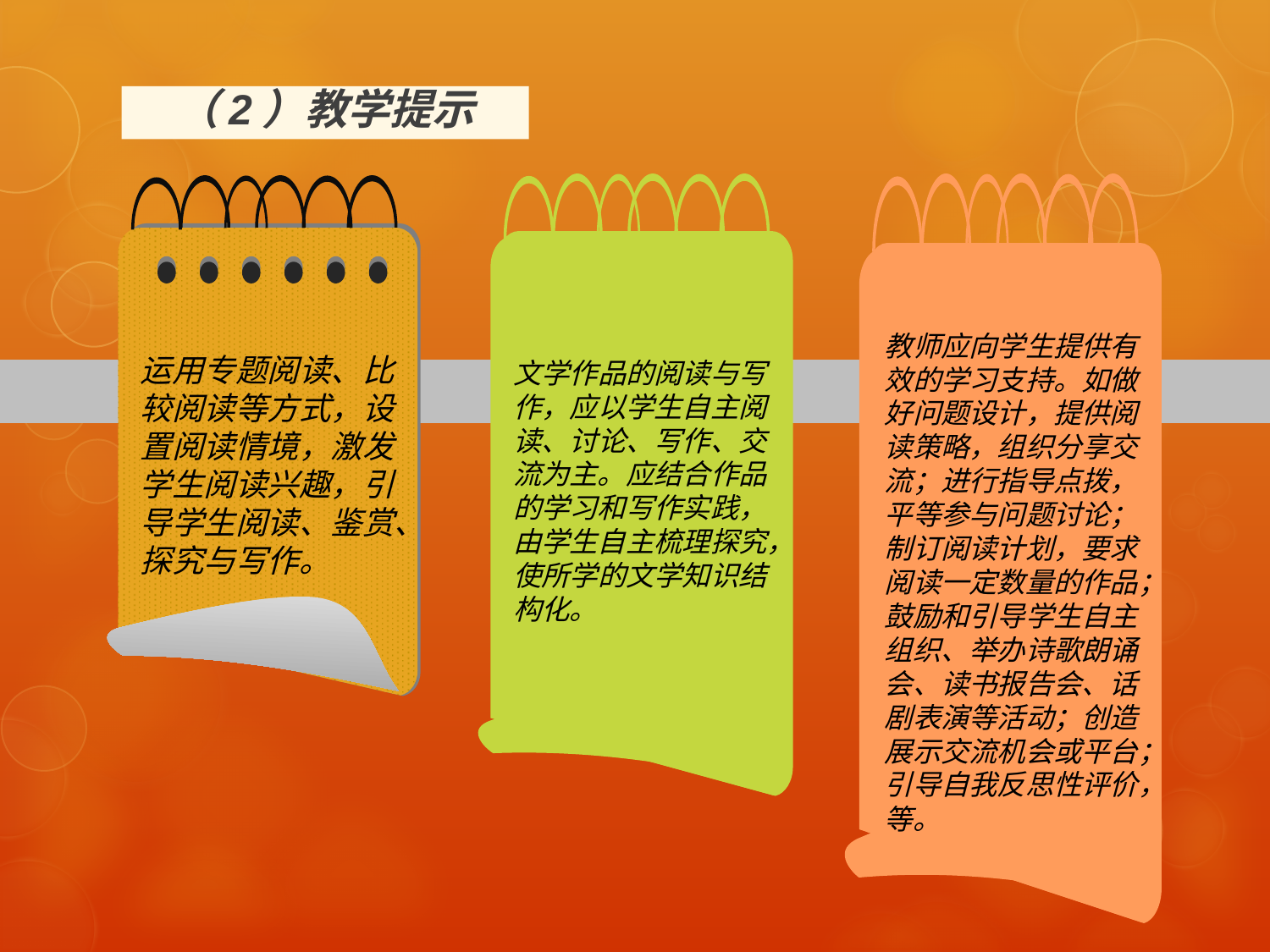

（2）教学提示

教师应向学生提供有效的学习支持。如做好问题设计，提供阅读策略，组织分享交流；进行指导点拨，平等参与问题讨论；制订阅读计划，要求阅读一定数量的作品；鼓励和引导学生自主组织、举办诗歌朗诵会、读书报告会、话剧表演等活动；创造展示交流机会或平台；引导自我反思性评价，等。
运用专题阅读、比较阅读等方式，设置阅读情境，激发学生阅读兴趣，引导学生阅读、鉴赏、探究与写作。
文学作品的阅读与写作，应以学生自主阅读、讨论、写作、交流为主。应结合作品的学习和写作实践，由学生自主梳理探究，使所学的文学知识结构化。

21